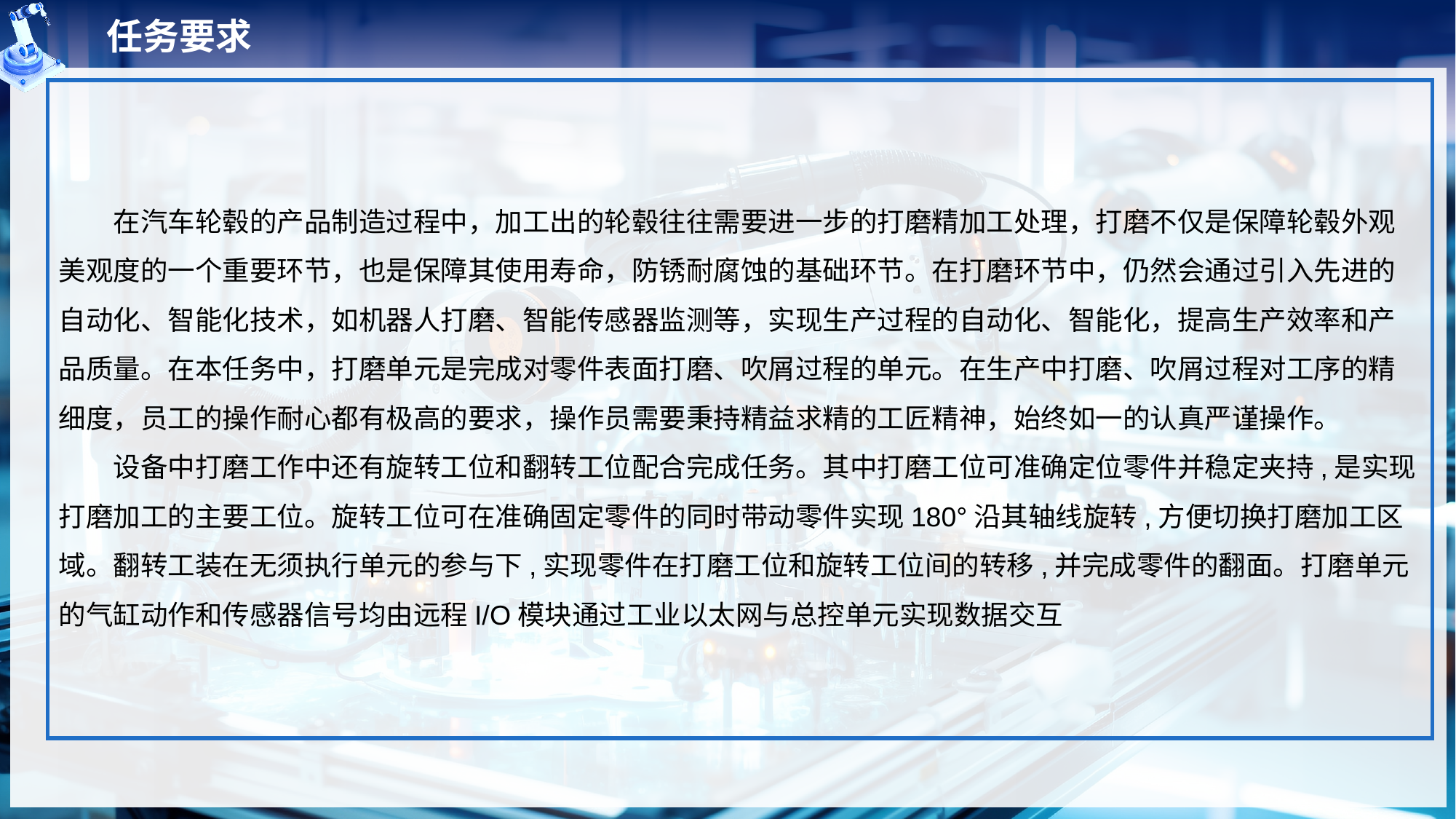

任务要求
在汽车轮毂的产品制造过程中，加工出的轮毂往往需要进一步的打磨精加工处理，打磨不仅是保障轮毂外观美观度的一个重要环节，也是保障其使用寿命，防锈耐腐蚀的基础环节。在打磨环节中，仍然会通过引入先进的自动化、智能化技术，如机器人打磨、智能传感器监测等，实现生产过程的自动化、智能化，提高生产效率和产品质量。在本任务中，打磨单元是完成对零件表面打磨、吹屑过程的单元。在生产中打磨、吹屑过程对工序的精细度，员工的操作耐心都有极高的要求，操作员需要秉持精益求精的工匠精神，始终如一的认真严谨操作。
设备中打磨工作中还有旋转工位和翻转工位配合完成任务。其中打磨工位可准确定位零件并稳定夹持,是实现打磨加工的主要工位。旋转工位可在准确固定零件的同时带动零件实现180°沿其轴线旋转,方便切换打磨加工区域。翻转工装在无须执行单元的参与下,实现零件在打磨工位和旋转工位间的转移,并完成零件的翻面。打磨单元的气缸动作和传感器信号均由远程I/O模块通过工业以太网与总控单元实现数据交互